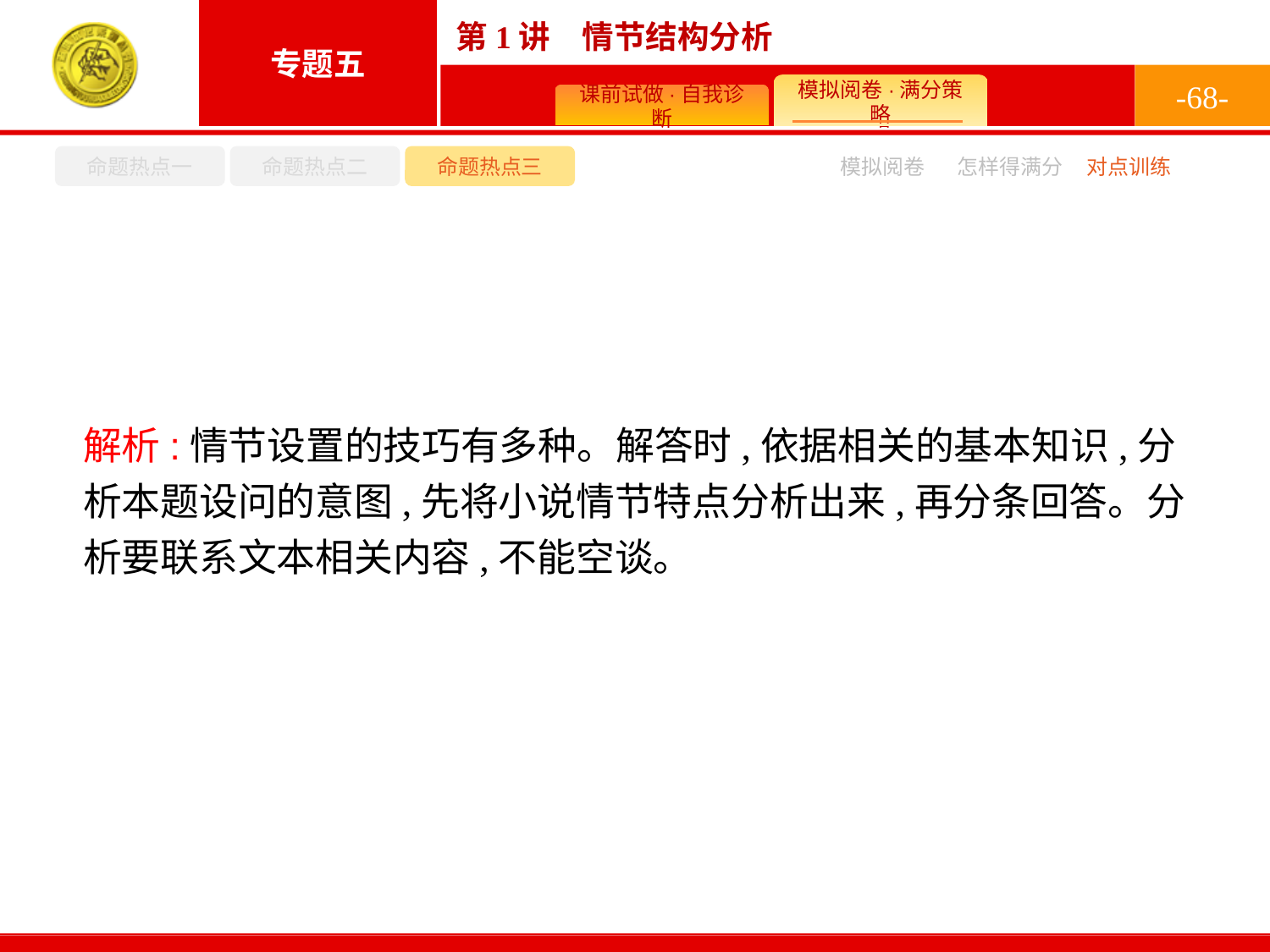

-68-
命题热点一
命题热点二
命题热点三
模拟阅卷
怎样得满分
对点训练
解析:情节设置的技巧有多种。解答时,依据相关的基本知识,分析本题设问的意图,先将小说情节特点分析出来,再分条回答。分析要联系文本相关内容,不能空谈。